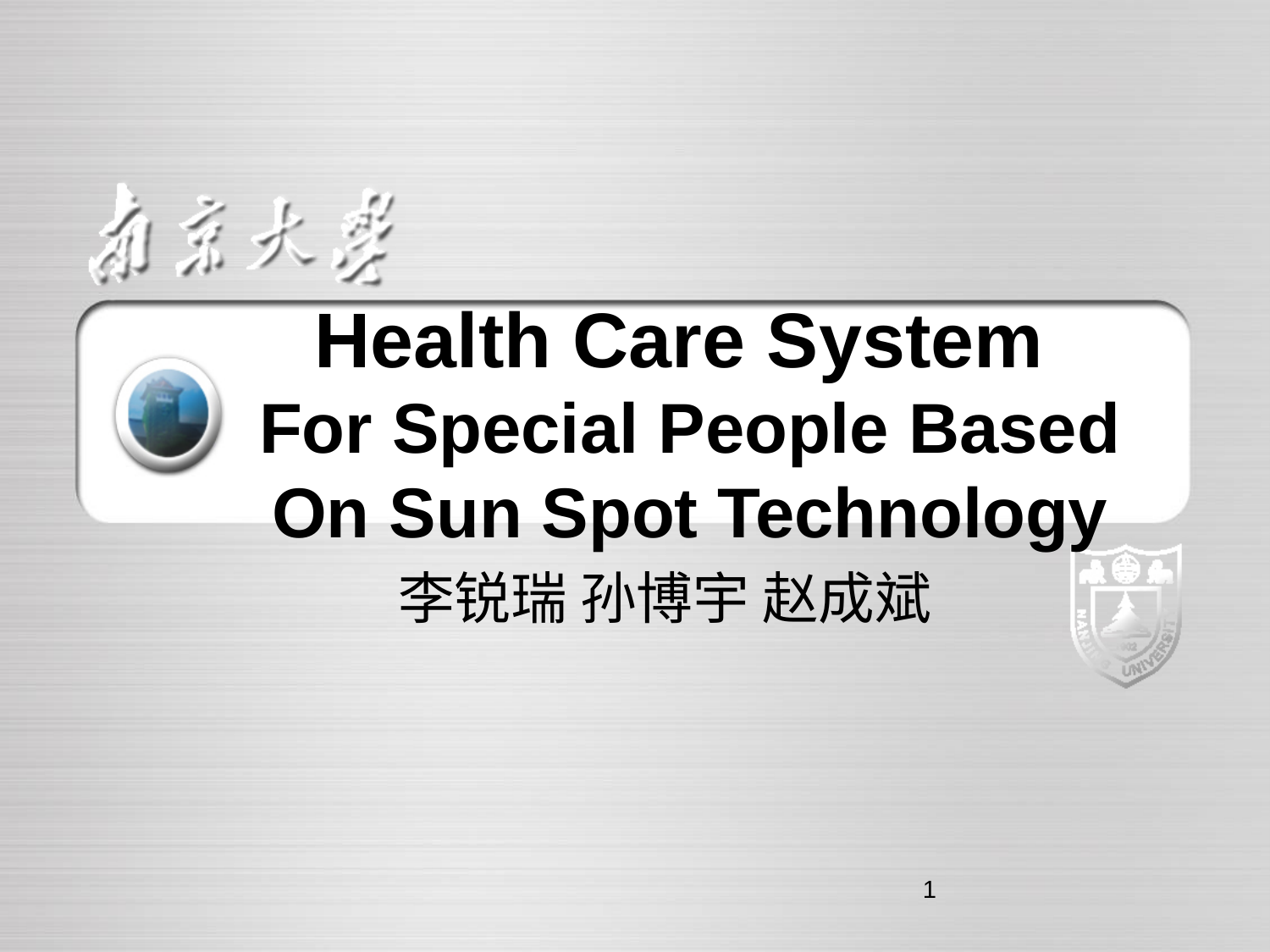

# Health Care System For Special People Based On Sun Spot Technology
李锐瑞 孙博宇 赵成斌
1